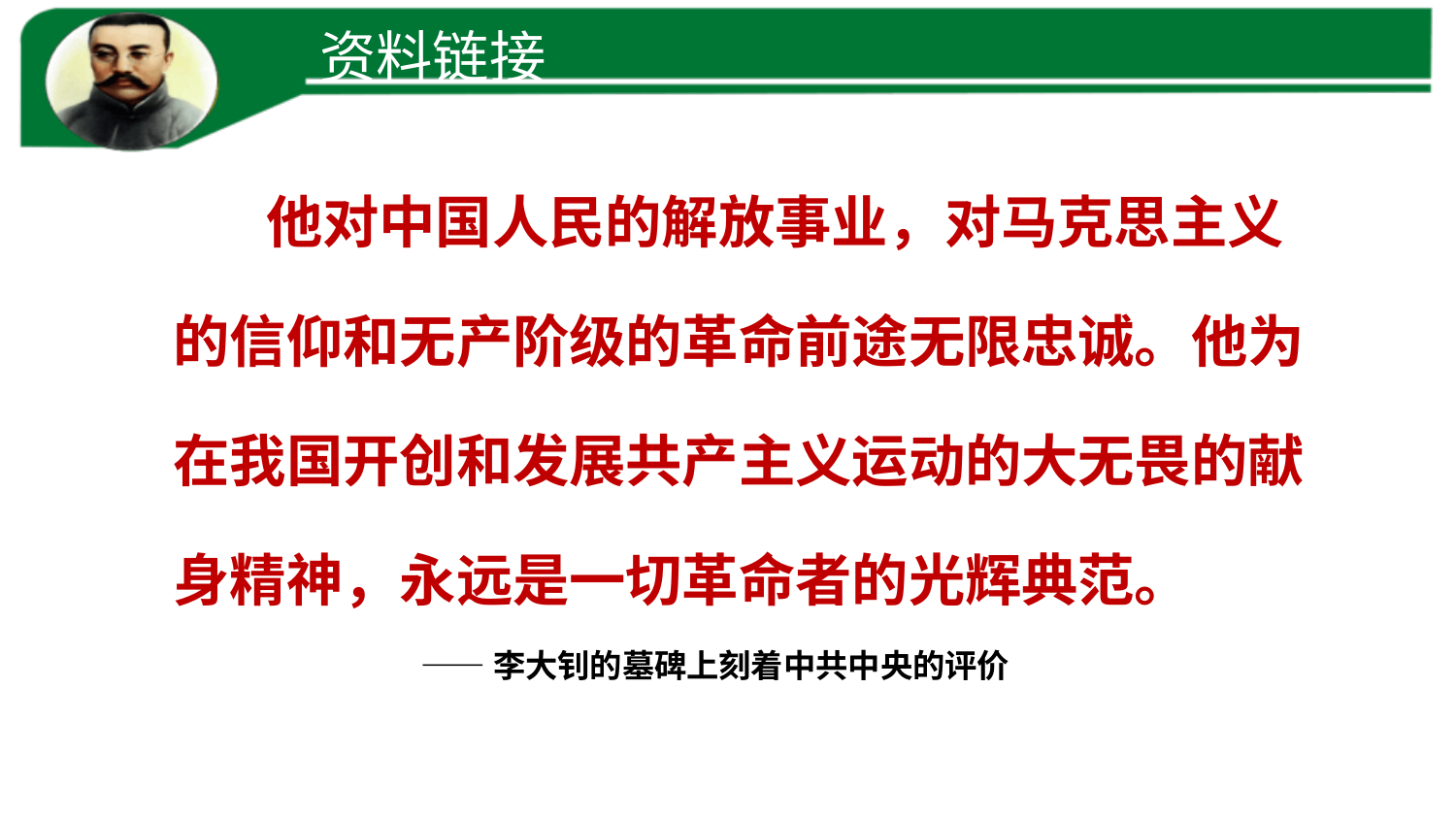

资料链接
         他对中国人民的解放事业，对马克思主义的信仰和无产阶级的革命前途无限忠诚。他为在我国开创和发展共产主义运动的大无畏的献身精神，永远是一切革命者的光辉典范。
                              ——李大钊的墓碑上刻着中共中央的评价